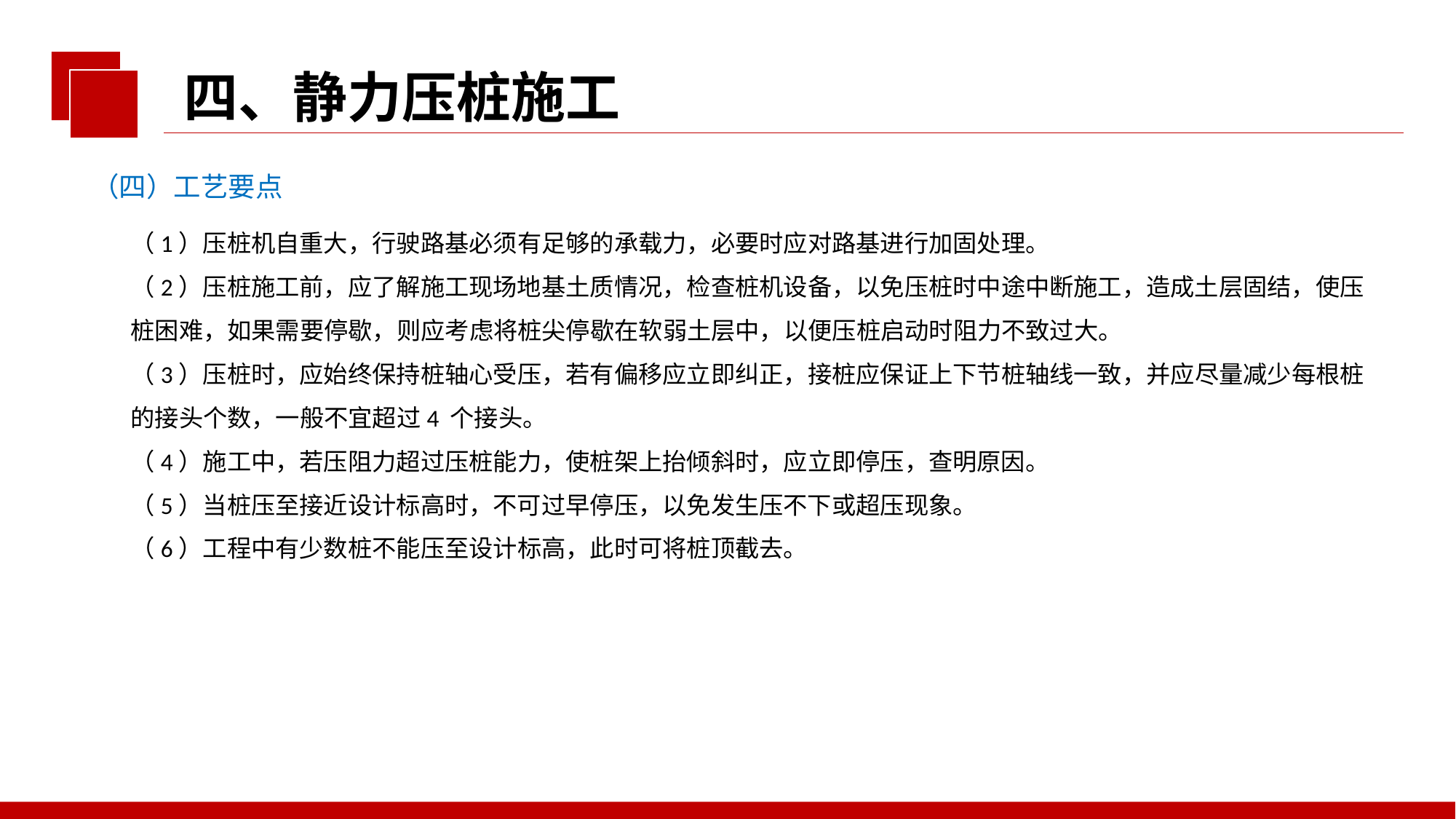

四、静力压桩施工
（四）工艺要点
（1）压桩机自重大，行驶路基必须有足够的承载力，必要时应对路基进行加固处理。
（2）压桩施工前，应了解施工现场地基土质情况，检查桩机设备，以免压桩时中途中断施工，造成土层固结，使压桩困难，如果需要停歇，则应考虑将桩尖停歇在软弱土层中，以便压桩启动时阻力不致过大。
（3）压桩时，应始终保持桩轴心受压，若有偏移应立即纠正，接桩应保证上下节桩轴线一致，并应尽量减少每根桩的接头个数，一般不宜超过4 个接头。
（4）施工中，若压阻力超过压桩能力，使桩架上抬倾斜时，应立即停压，查明原因。
（5）当桩压至接近设计标高时，不可过早停压，以免发生压不下或超压现象。
（6）工程中有少数桩不能压至设计标高，此时可将桩顶截去。